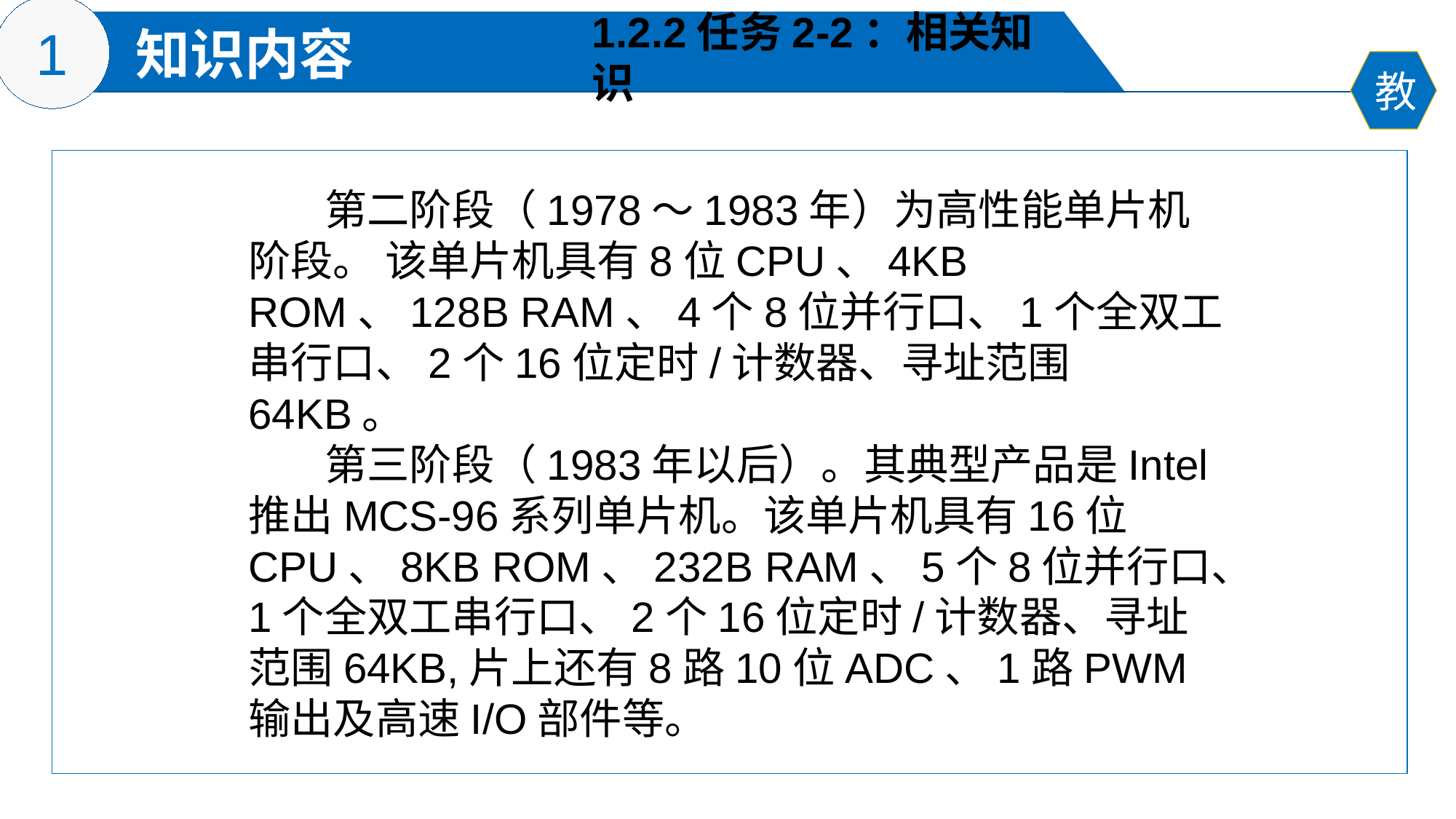

1.2.2任务2-2：相关知识
       第二阶段（1978～1983年）为高性能单片机阶段。 该单片机具有8位CPU、4KB ROM、128B RAM、4个8位并行口、1个全双工串行口、2个16位定时/计数器、寻址范围64KB。
       第三阶段（1983年以后）。其典型产品是Intel推出MCS-96系列单片机。该单片机具有16位CPU、8KB ROM、232B RAM、5个8位并行口、1个全双工串行口、2个16位定时/计数器、寻址范围64KB,片上还有8路10位ADC、1路PWM输出及高速I/O部件等。